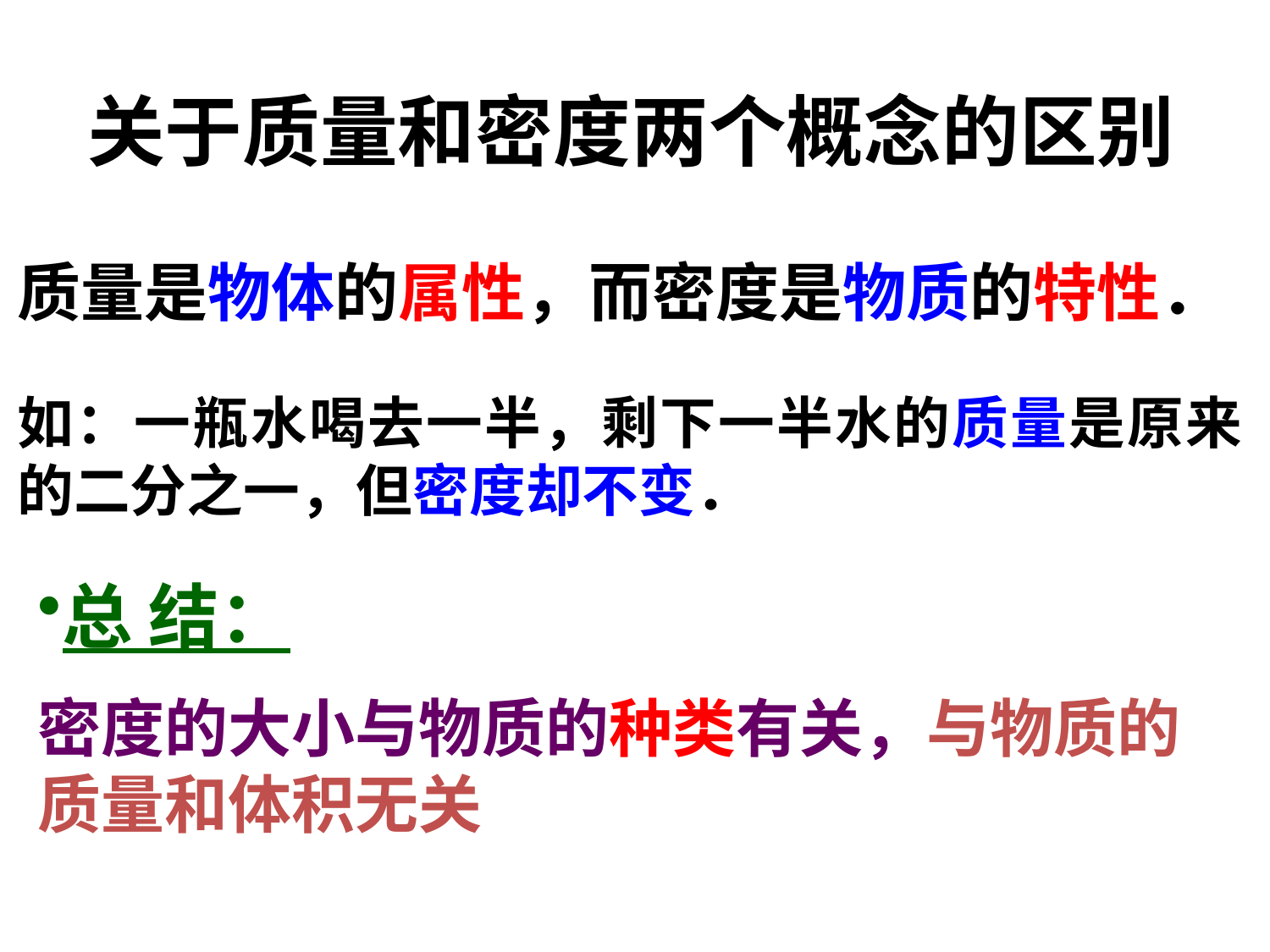

关于质量和密度两个概念的区别
质量是物体的属性，而密度是物质的特性．

如：一瓶水喝去一半，剩下一半水的质量是原来的二分之一，但密度却不变．

总 结：
密度的大小与物质的种类有关，与物质的质量和体积无关